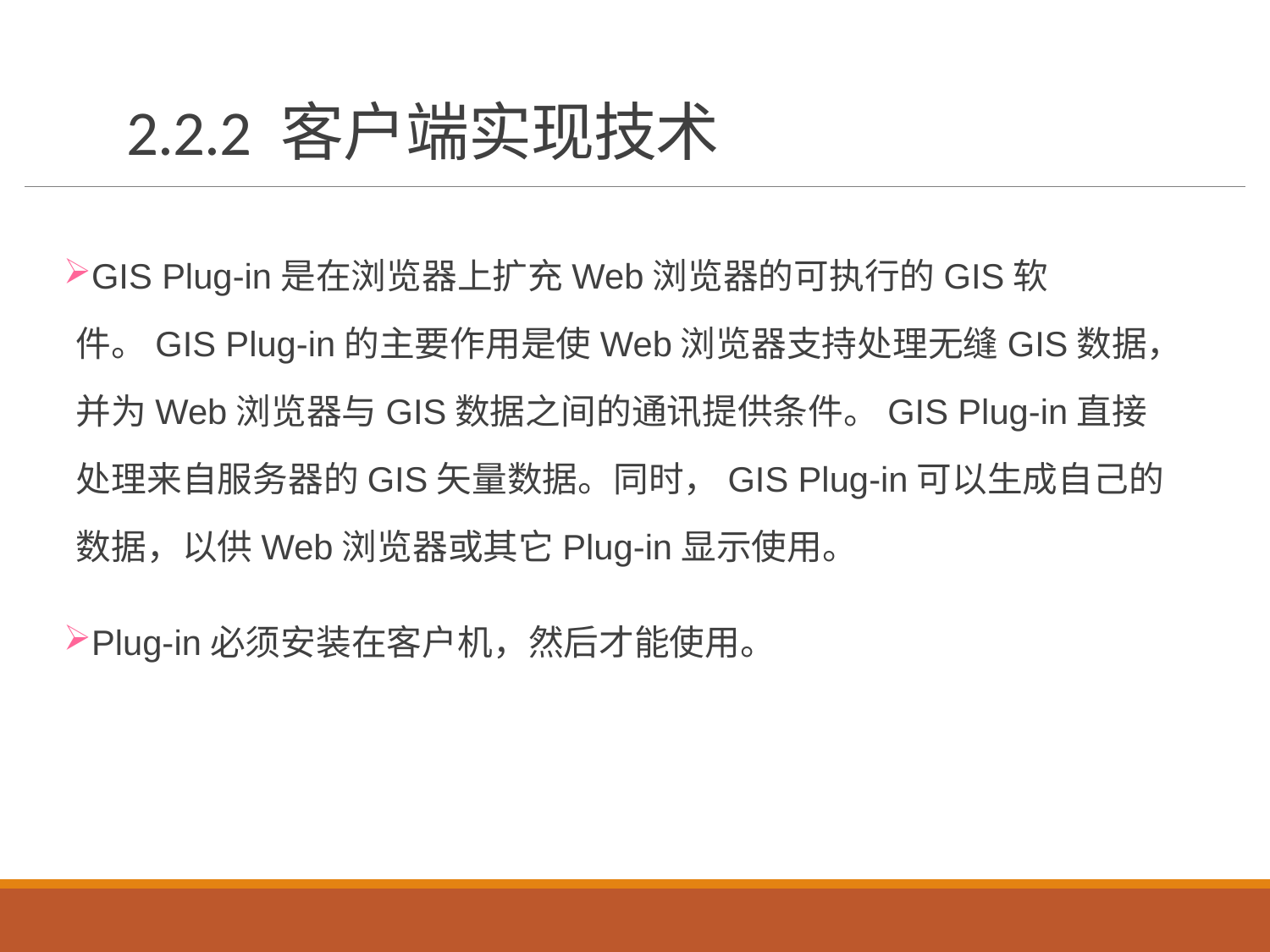

# 2.2.2 客户端实现技术
GIS Plug-in是在浏览器上扩充Web浏览器的可执行的GIS软件。GIS Plug-in的主要作用是使Web浏览器支持处理无缝GIS数据，并为Web浏览器与GIS数据之间的通讯提供条件。GIS Plug-in直接处理来自服务器的GIS矢量数据。同时，GIS Plug-in可以生成自己的数据，以供Web浏览器或其它Plug-in显示使用。
Plug-in必须安装在客户机，然后才能使用。